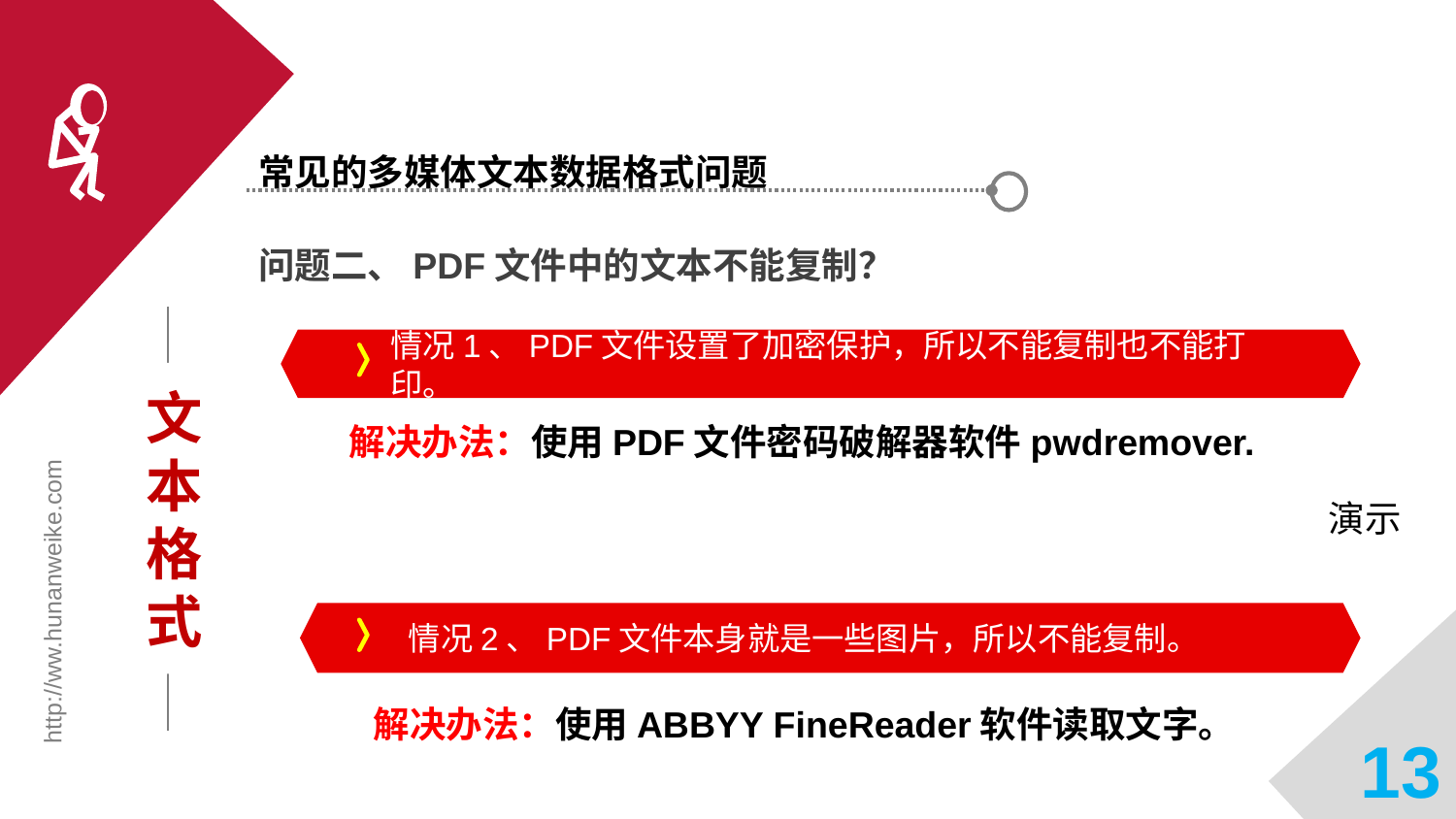

常见的多媒体文本数据格式问题

问题二、PDF文件中的文本不能复制？
情况1、PDF文件设置了加密保护，所以不能复制也不能打印。

文本格式
解决办法：使用PDF文件密码破解器软件pwdremover.
演示
http://ww.hunanweike.com
情况2、PDF文件本身就是一些图片，所以不能复制。

解决办法：使用ABBYY FineReader软件读取文字。
13